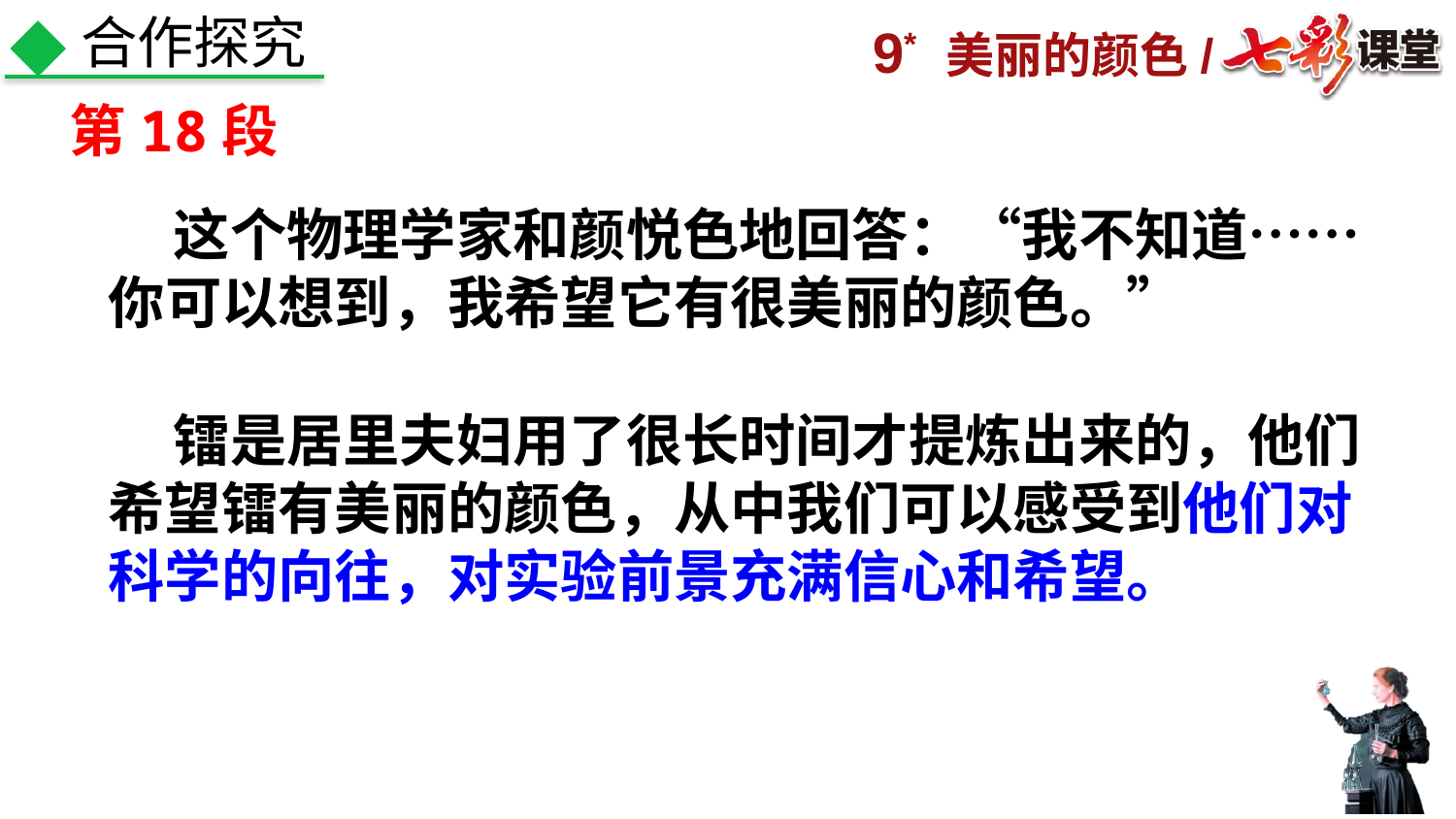

合作探究

第18段
    这个物理学家和颜悦色地回答：“我不知道……你可以想到，我希望它有很美丽的颜色。”
    镭是居里夫妇用了很长时间才提炼出来的，他们希望镭有美丽的颜色，从中我们可以感受到他们对科学的向往，对实验前景充满信心和希望。